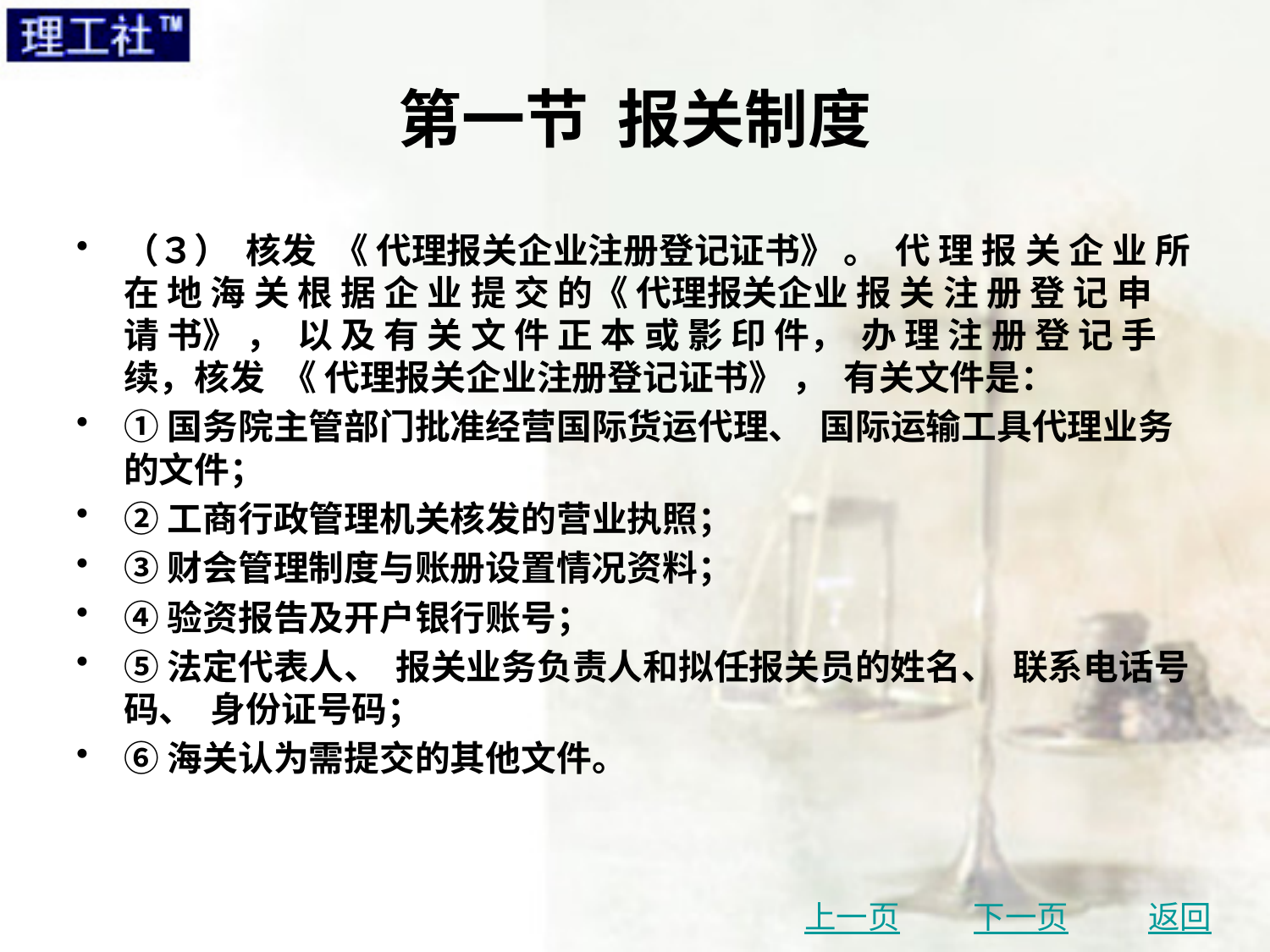

# 第一节  报关制度
（３）  核发  《 代理报关企业注册登记证书》 。  代 理 报 关 企 业 所 在 地 海 关 根 据 企 业 提 交 的《 代理报关企业 报 关 注 册 登 记 申 请 书》 ，  以 及 有 关 文 件 正 本 或 影 印 件，  办 理 注 册 登 记 手 续，核发  《 代理报关企业注册登记证书》 ，  有关文件是：
①国务院主管部门批准经营国际货运代理、  国际运输工具代理业务的文件；
②工商行政管理机关核发的营业执照；
③财会管理制度与账册设置情况资料；
④验资报告及开户银行账号；
⑤法定代表人、  报关业务负责人和拟任报关员的姓名、  联系电话号码、  身份证号码；
⑥海关认为需提交的其他文件。

上一页
下一页
返回